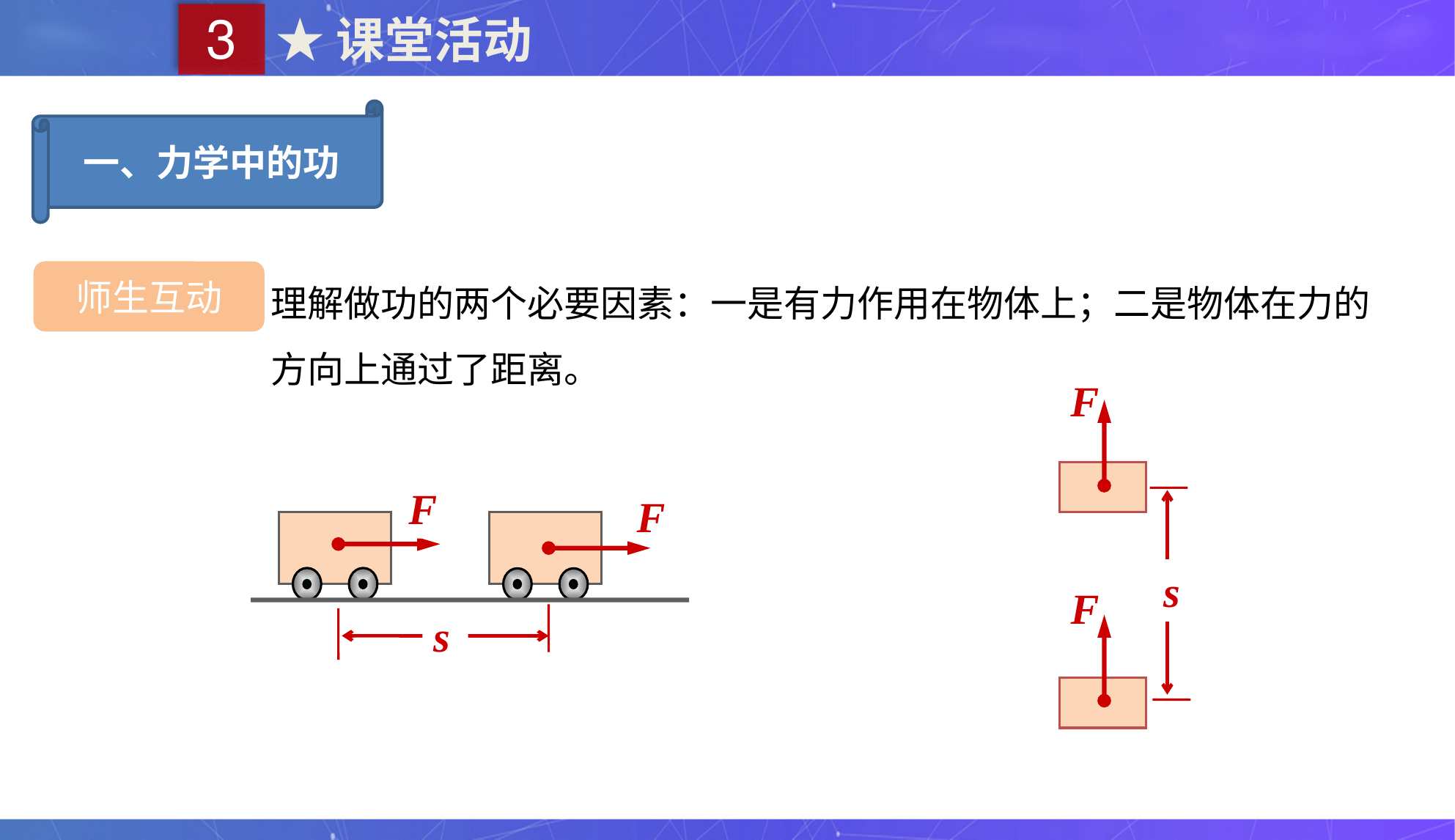

3
★课堂活动
一、力学中的功
理解做功的两个必要因素：一是有力作用在物体上；二是物体在力的方向上通过了距离。
师生互动
F

s

F

F

F

s